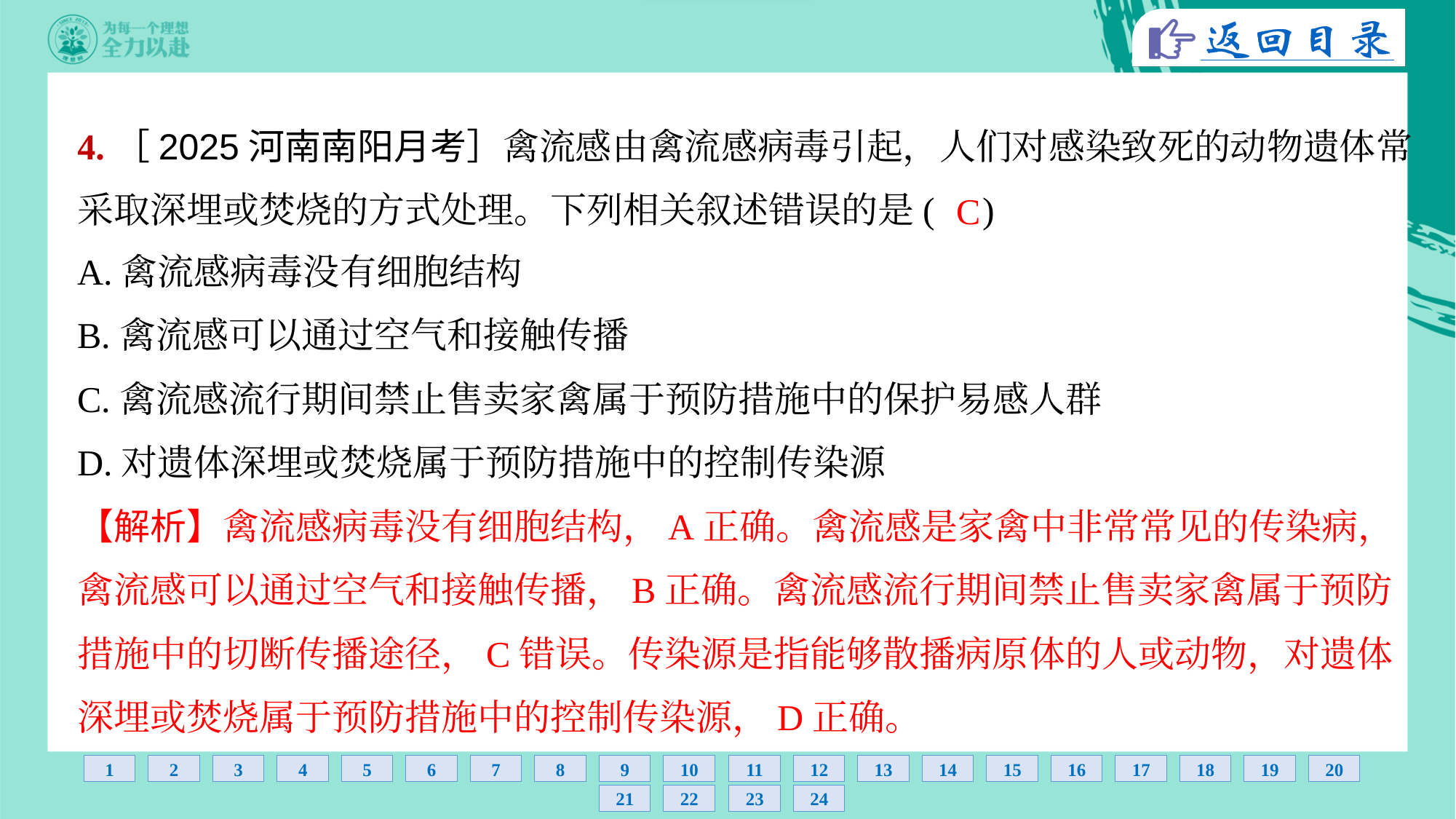

4.［2025河南南阳月考］禽流感由禽流感病毒引起，人们对感染致死的动物遗体常
采取深埋或焚烧的方式处理。下列相关叙述错误的是(     )
C
A.禽流感病毒没有细胞结构
B.禽流感可以通过空气和接触传播
C.禽流感流行期间禁止售卖家禽属于预防措施中的保护易感人群
D.对遗体深埋或焚烧属于预防措施中的控制传染源
【解析】禽流感病毒没有细胞结构，A正确。禽流感是家禽中非常常见的传染病，
禽流感可以通过空气和接触传播，B正确。禽流感流行期间禁止售卖家禽属于预防
措施中的切断传播途径，C错误。传染源是指能够散播病原体的人或动物，对遗体
深埋或焚烧属于预防措施中的控制传染源，D正确。